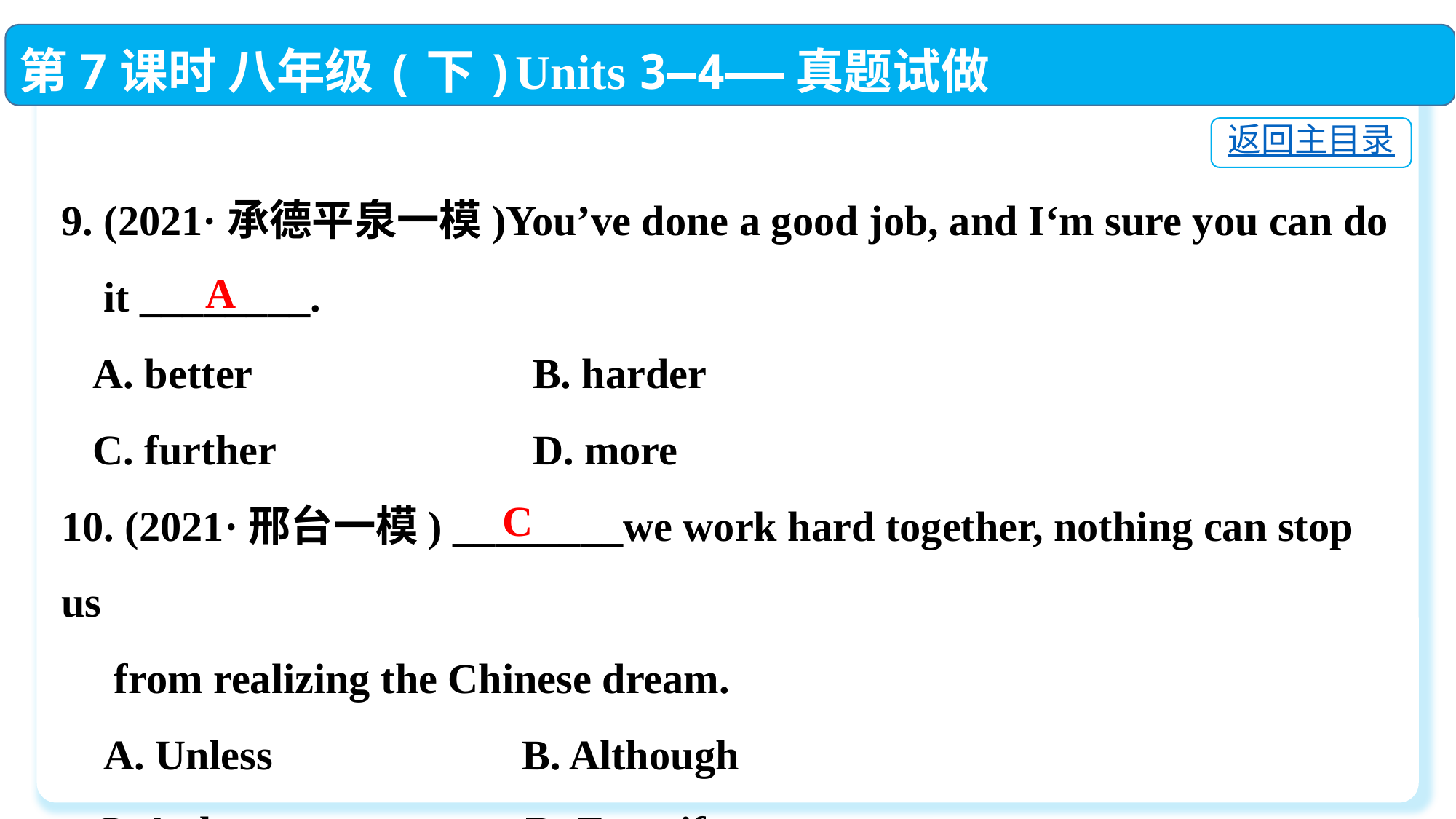

第7课时 八年级(下)Units 3—4——真题试做

返回主目录

9. (2021·承德平泉一模)You’ve done a good job, and I‘m sure you can do
    it ________.
   A. better	                        B. harder
   C. further	                        D. more
10. (2021·邢台一模) ________we work hard together, nothing can stop us
     from realizing the Chinese dream.
    A. Unless	                       B. Although
   C. As long as	             D. Even if
A
C